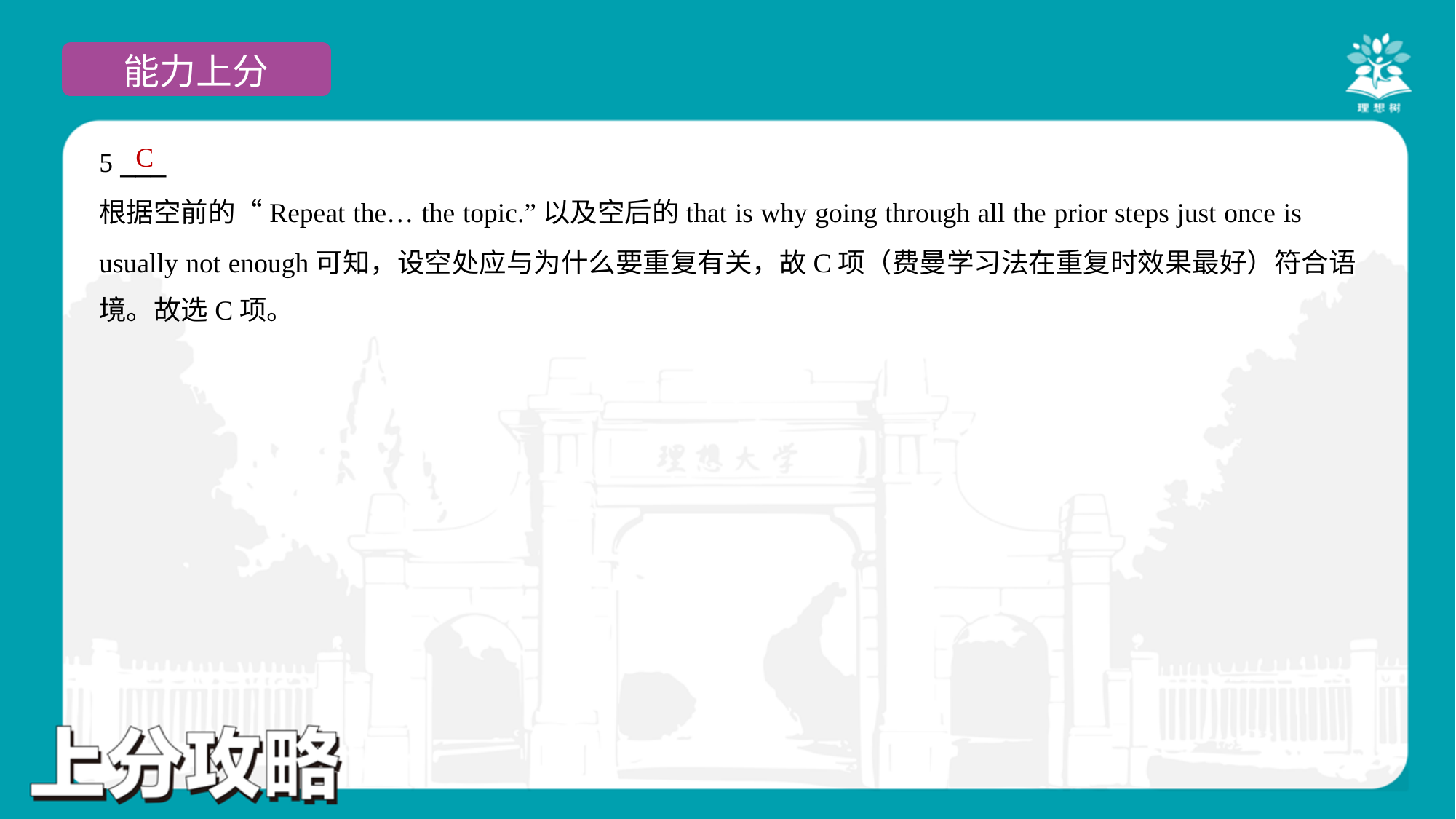

C
5 ___
根据空前的“Repeat the… the topic.”以及空后的that is why going through all the prior steps just once is
usually not enough可知，设空处应与为什么要重复有关，故C项（费曼学习法在重复时效果最好）符合语
境。故选C项。